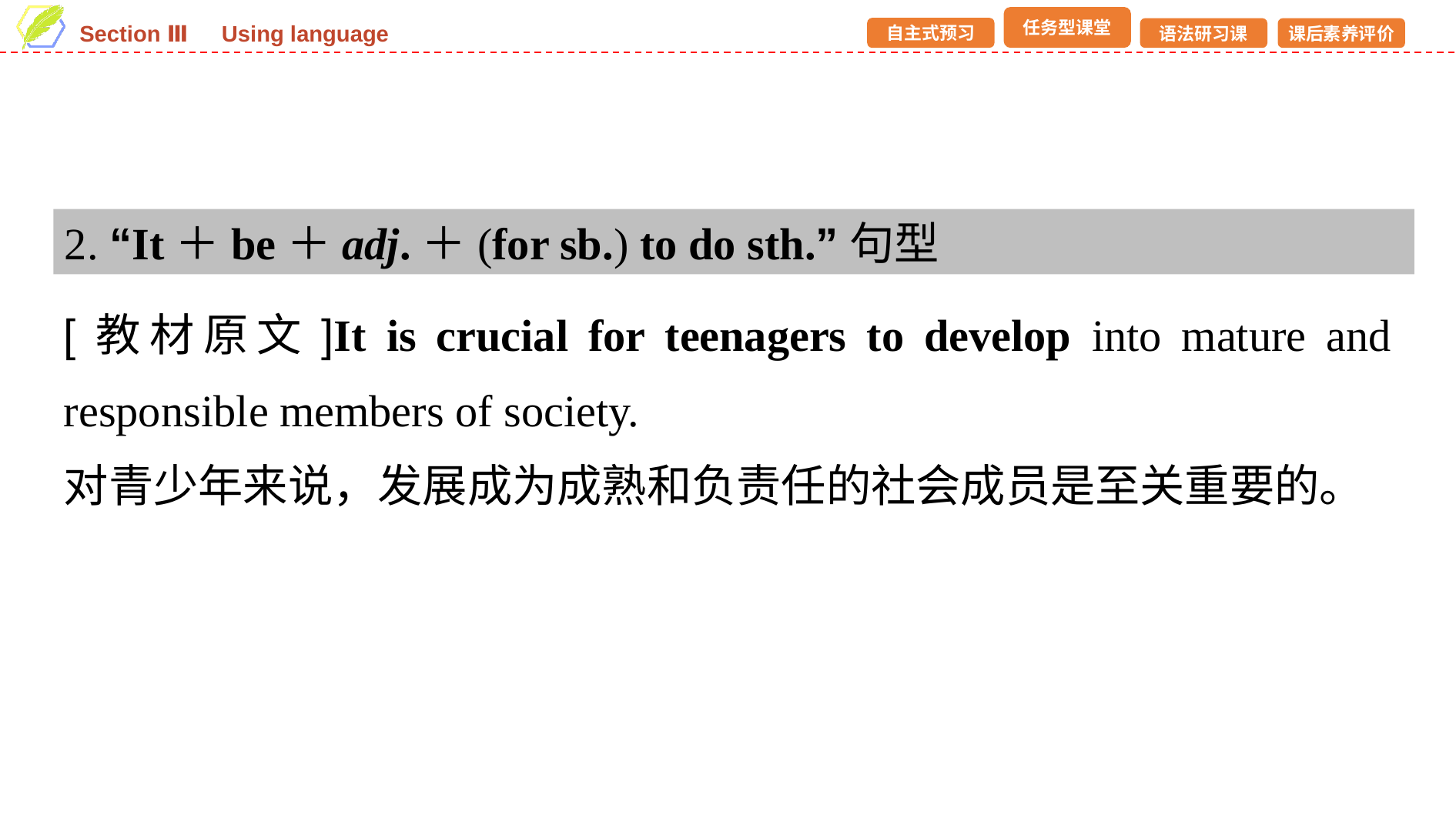

2. “It＋be＋adj.＋(for sb.) to do sth.”句型
[教材原文]It is crucial for teenagers to develop into mature and responsible members of society.
对青少年来说，发展成为成熟和负责任的社会成员是至关重要的。